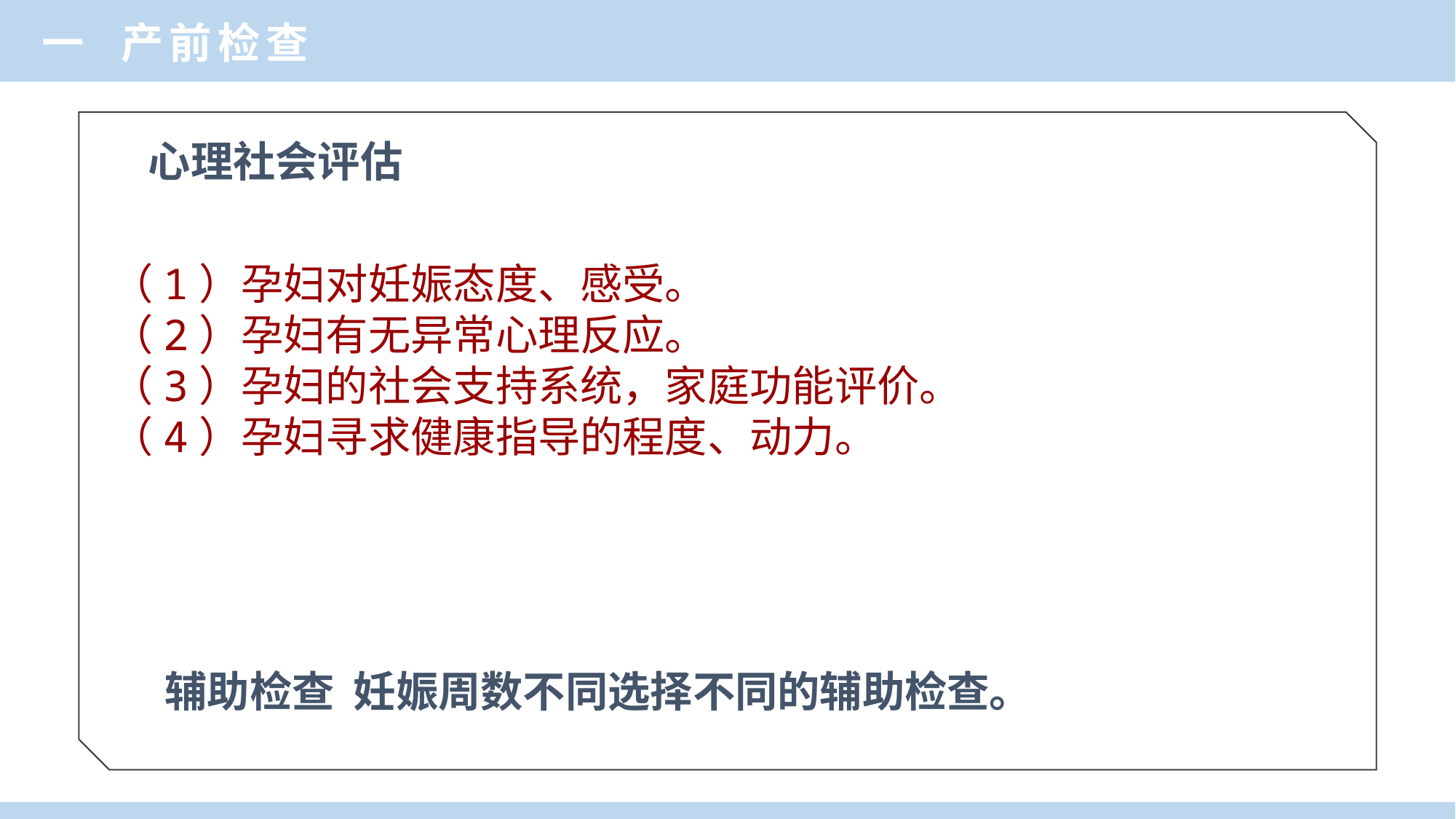

一  产前检查

心理社会评估
（1）孕妇对妊娠态度、感受。
（2）孕妇有无异常心理反应。
（3）孕妇的社会支持系统，家庭功能评价。
（4）孕妇寻求健康指导的程度、动力。
辅助检查  妊娠周数不同选择不同的辅助检查。